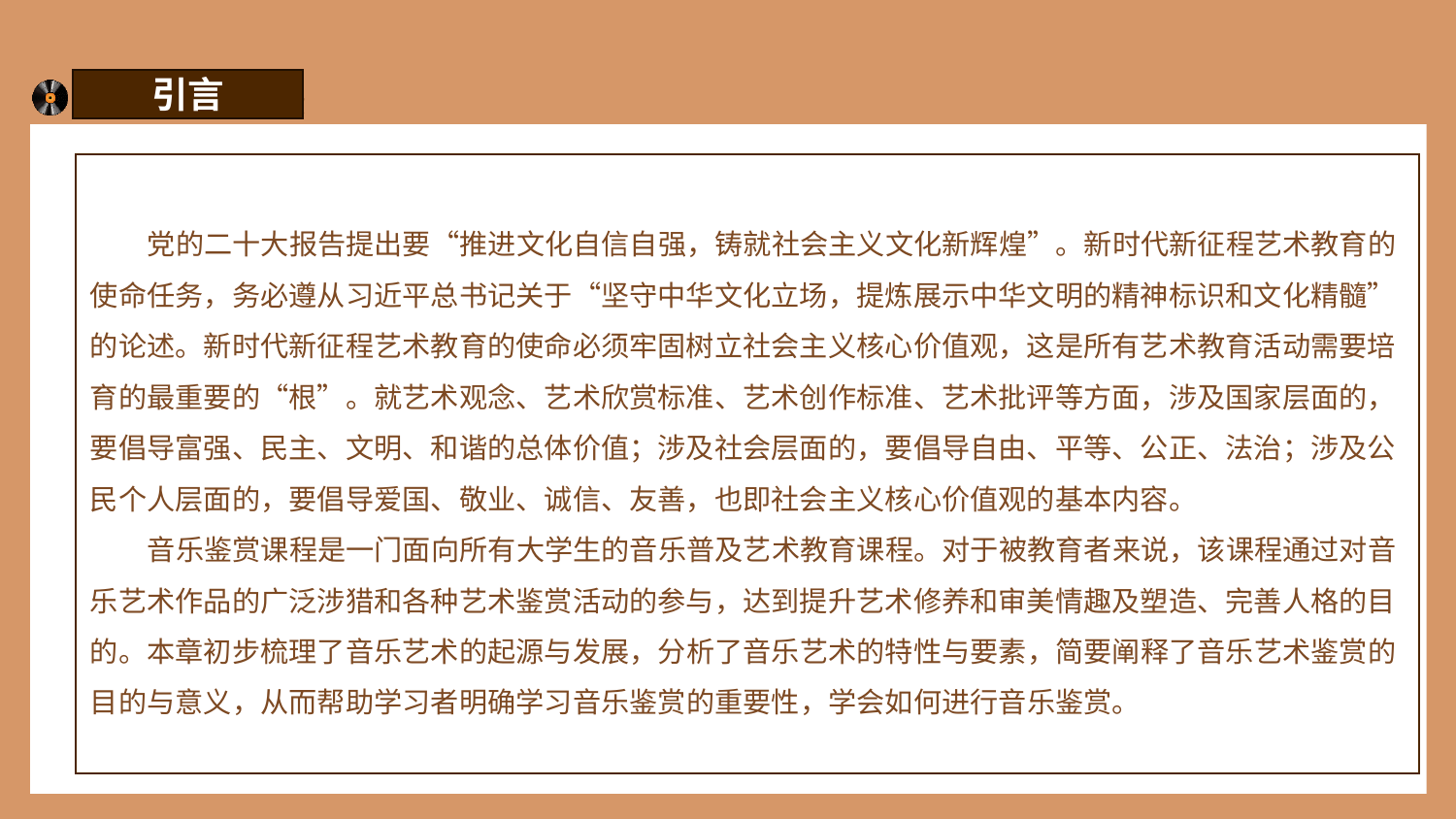

引言

        党的二十大报告提出要“推进文化自信自强，铸就社会主义文化新辉煌”。新时代新征程艺术教育的使命任务，务必遵从习近平总书记关于“坚守中华文化立场，提炼展示中华文明的精神标识和文化精髓”的论述。新时代新征程艺术教育的使命必须牢固树立社会主义核心价值观，这是所有艺术教育活动需要培育的最重要的“根”。就艺术观念、艺术欣赏标准、艺术创作标准、艺术批评等方面，涉及国家层面的，要倡导富强、民主、文明、和谐的总体价值；涉及社会层面的，要倡导自由、平等、公正、法治；涉及公民个人层面的，要倡导爱国、敬业、诚信、友善，也即社会主义核心价值观的基本内容。
        音乐鉴赏课程是一门面向所有大学生的音乐普及艺术教育课程。对于被教育者来说，该课程通过对音乐艺术作品的广泛涉猎和各种艺术鉴赏活动的参与，达到提升艺术修养和审美情趣及塑造、完善人格的目的。本章初步梳理了音乐艺术的起源与发展，分析了音乐艺术的特性与要素，简要阐释了音乐艺术鉴赏的目的与意义，从而帮助学习者明确学习音乐鉴赏的重要性，学会如何进行音乐鉴赏。